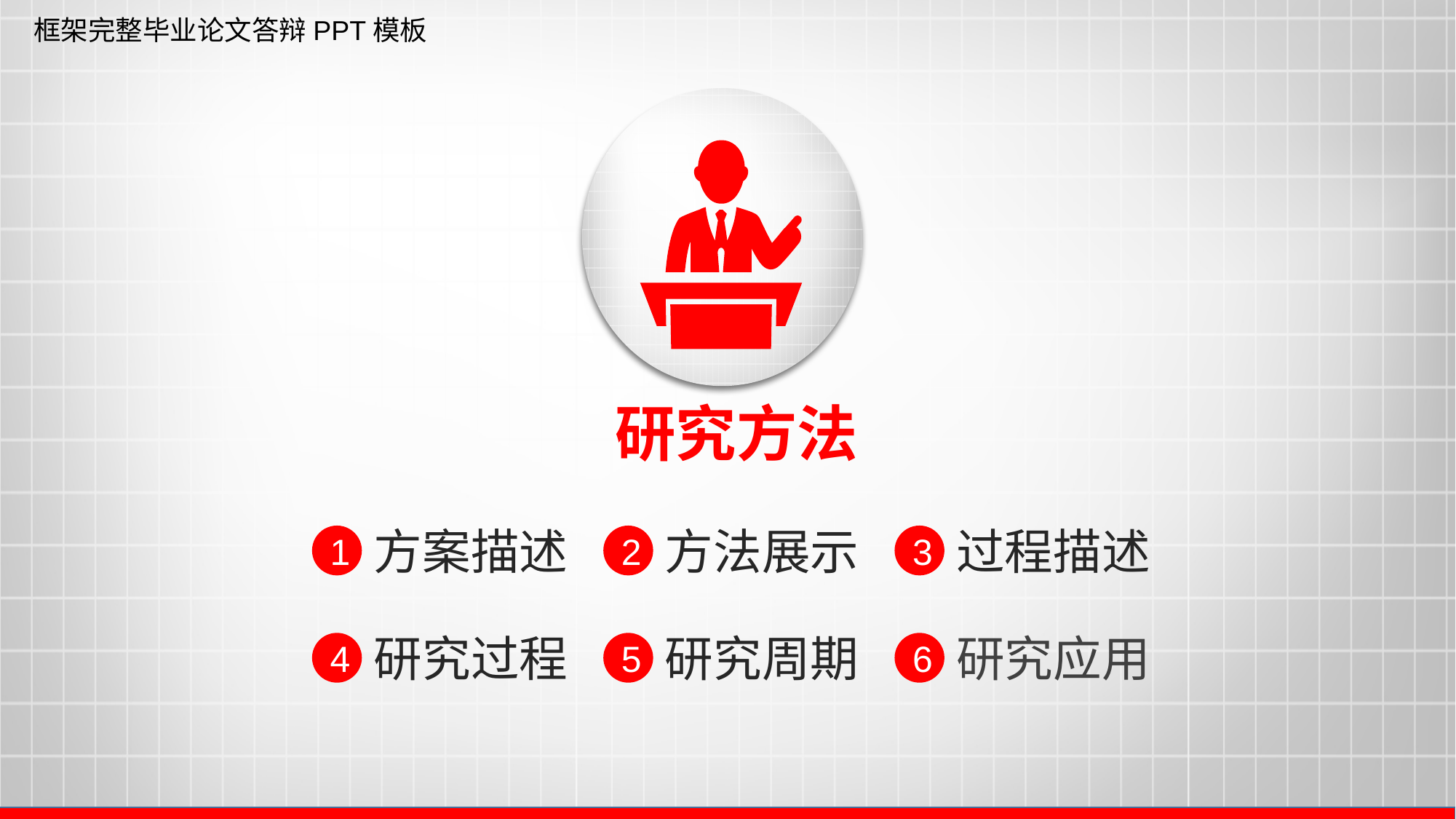

框架完整毕业论文答辩PPT模板

 研究方法
方案描述
方法展示
过程描述
1
2
3
研究过程
研究周期
研究应用
4
5
6